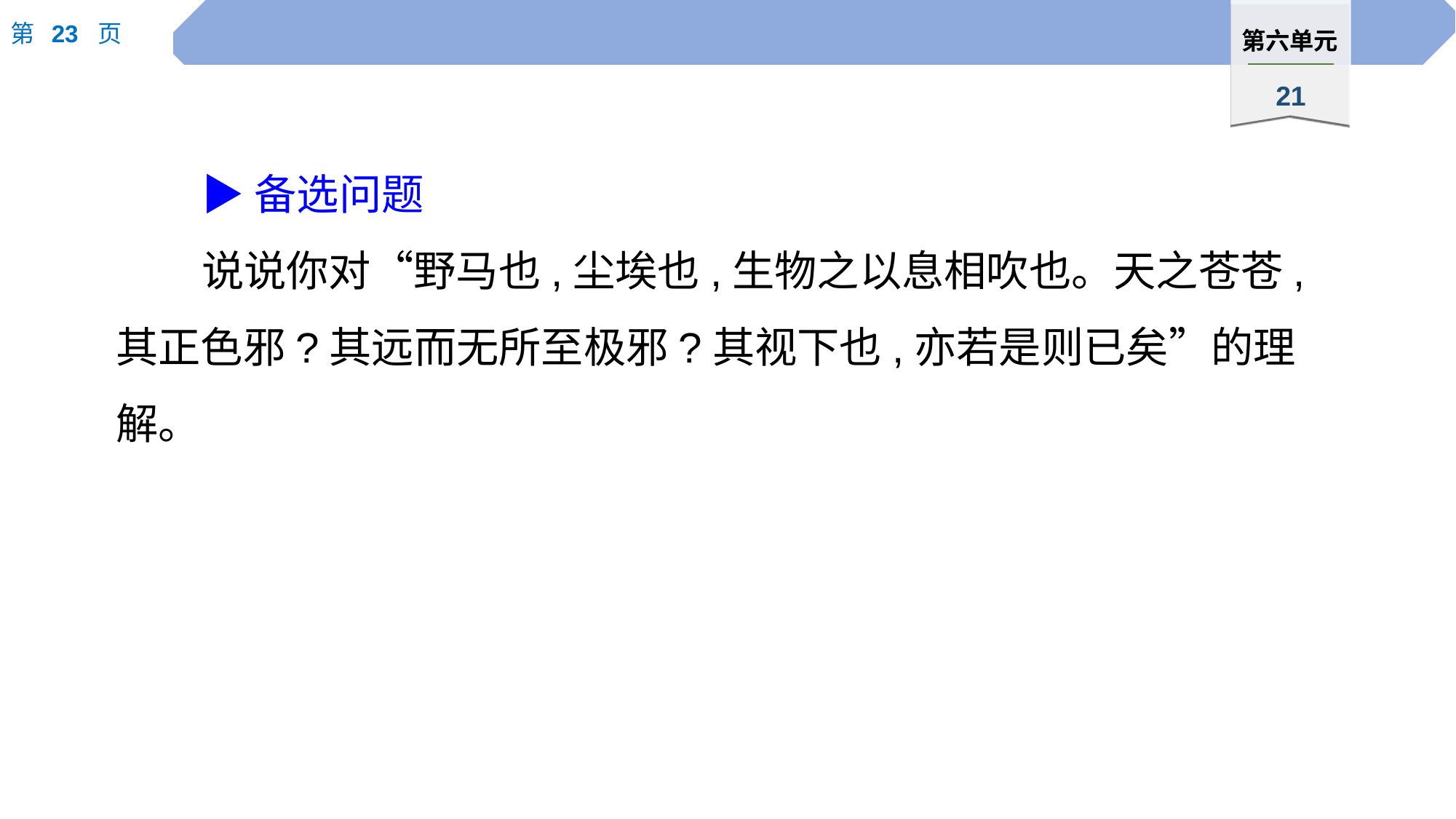

▶备选问题
说说你对“野马也,尘埃也,生物之以息相吹也。天之苍苍,其正色邪?其远而无所至极邪?其视下也,亦若是则已矣”的理解。